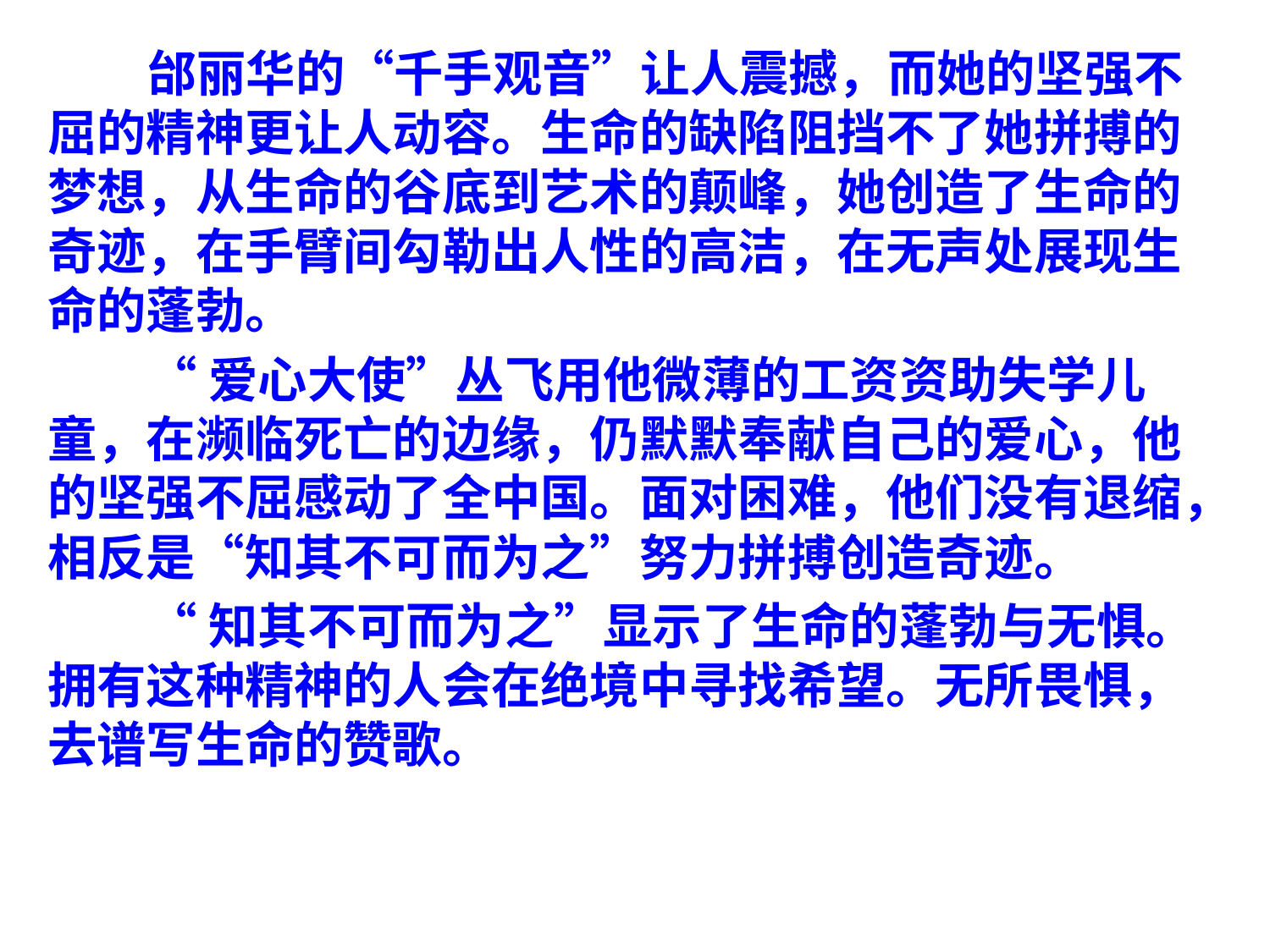

邰丽华的“千手观音”让人震撼，而她的坚强不屈的精神更让人动容。生命的缺陷阻挡不了她拼搏的梦想，从生命的谷底到艺术的颠峰，她创造了生命的奇迹，在手臂间勾勒出人性的高洁，在无声处展现生命的蓬勃。
“爱心大使”丛飞用他微薄的工资资助失学儿童，在濒临死亡的边缘，仍默默奉献自己的爱心，他的坚强不屈感动了全中国。面对困难，他们没有退缩，相反是“知其不可而为之”努力拼搏创造奇迹。
“知其不可而为之”显示了生命的蓬勃与无惧。拥有这种精神的人会在绝境中寻找希望。无所畏惧，去谱写生命的赞歌。